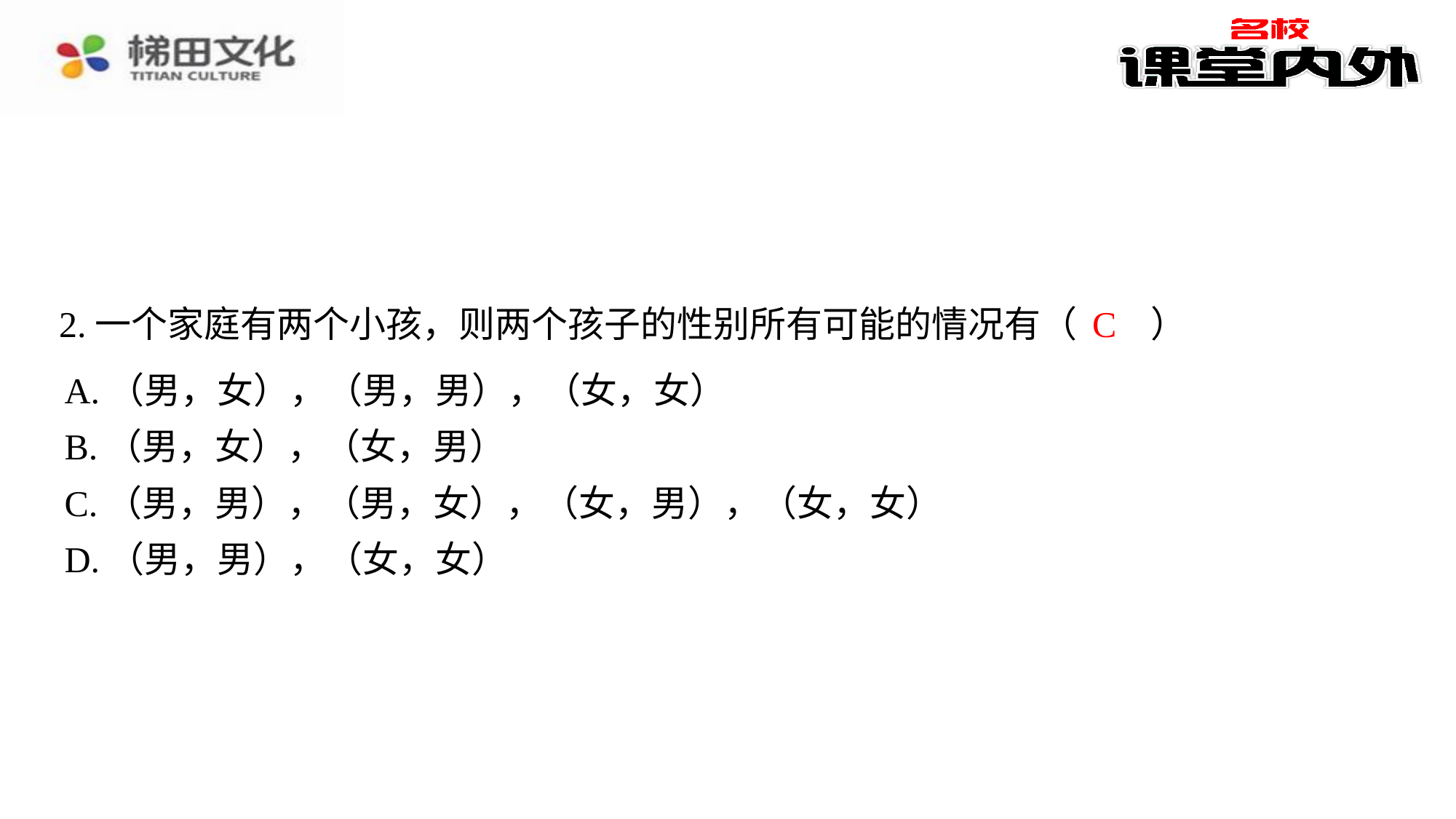

C
2.一个家庭有两个小孩，则两个孩子的性别所有可能的情况有（　C　）
| A.（男，女），（男，男），（女，女） |
| --- |
| B.（男，女），（女，男） |
| C.（男，男），（男，女），（女，男），（女，女） |
| D.（男，男），（女，女） |